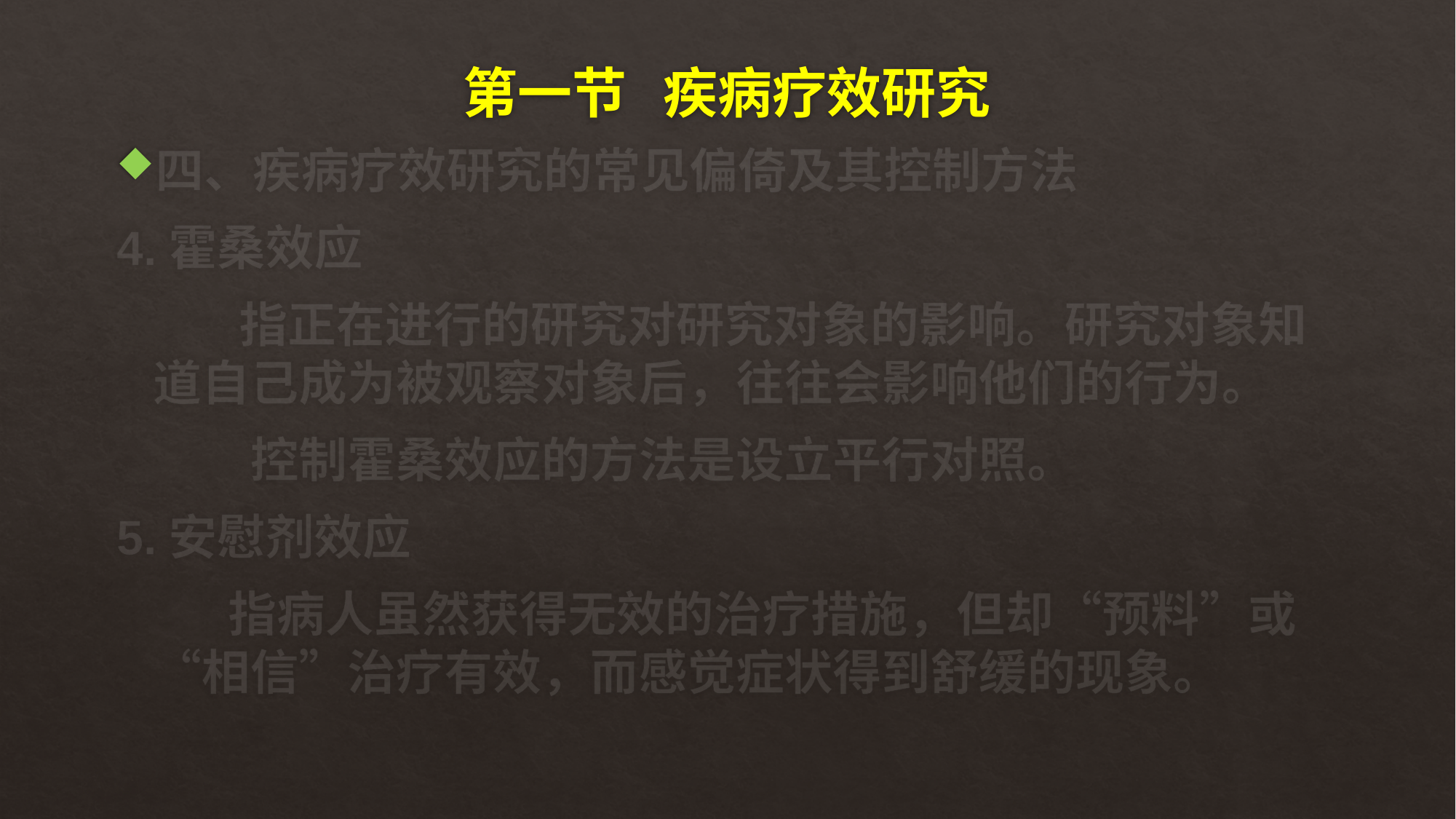

# 第一节   疾病疗效研究
四、疾病疗效研究的常见偏倚及其控制方法
4.霍桑效应
          指正在进行的研究对研究对象的影响。研究对象知道自己成为被观察对象后，往往会影响他们的行为。
           控制霍桑效应的方法是设立平行对照。
5.安慰剂效应
         指病人虽然获得无效的治疗措施，但却“预料”或“相信”治疗有效，而感觉症状得到舒缓的现象。